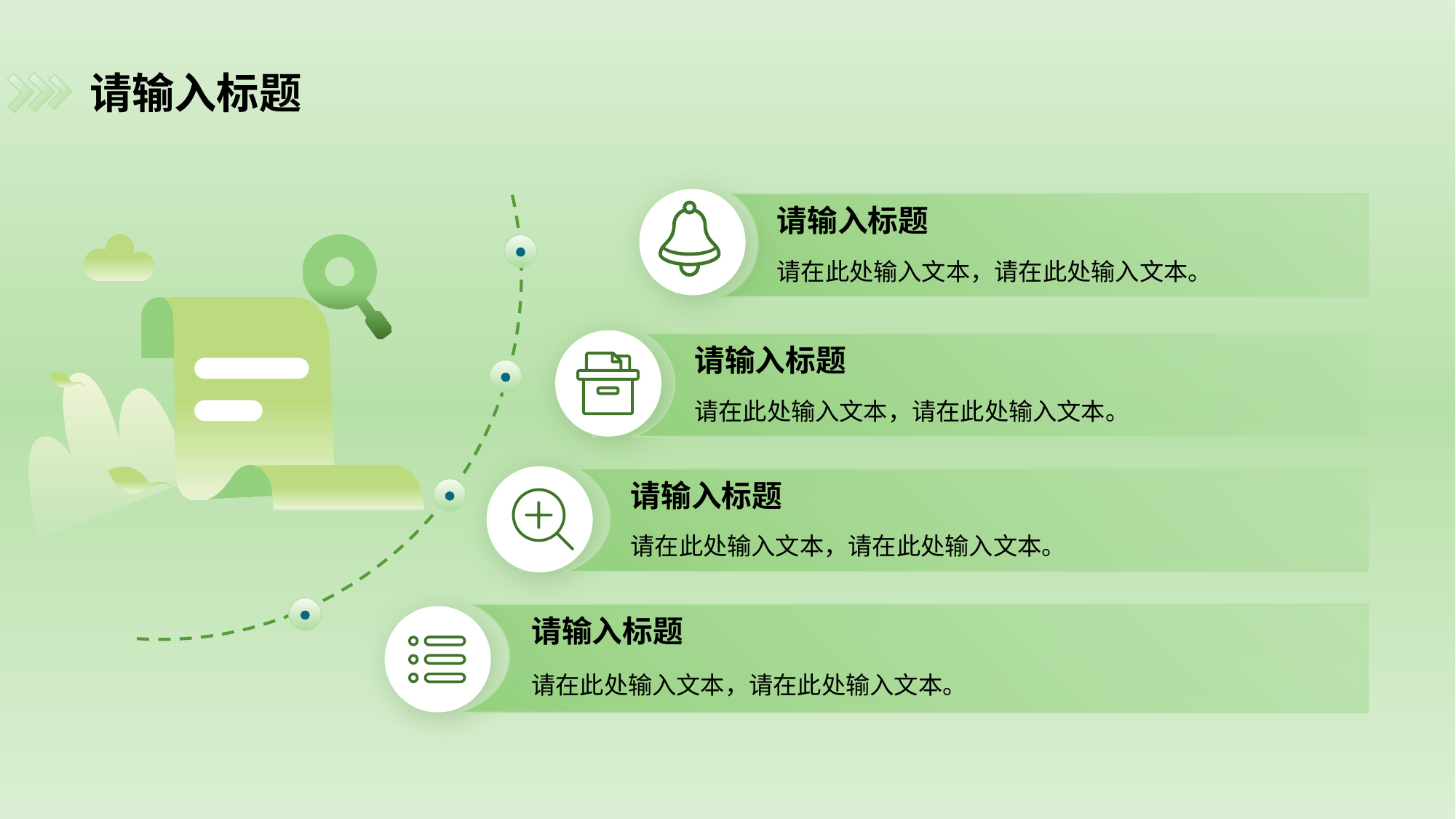

# 请输入标题

请输入标题
请在此处输入文本，请在此处输入文本。

请输入标题
请在此处输入文本，请在此处输入文本。

请输入标题
请在此处输入文本，请在此处输入文本。

请输入标题
请在此处输入文本，请在此处输入文本。